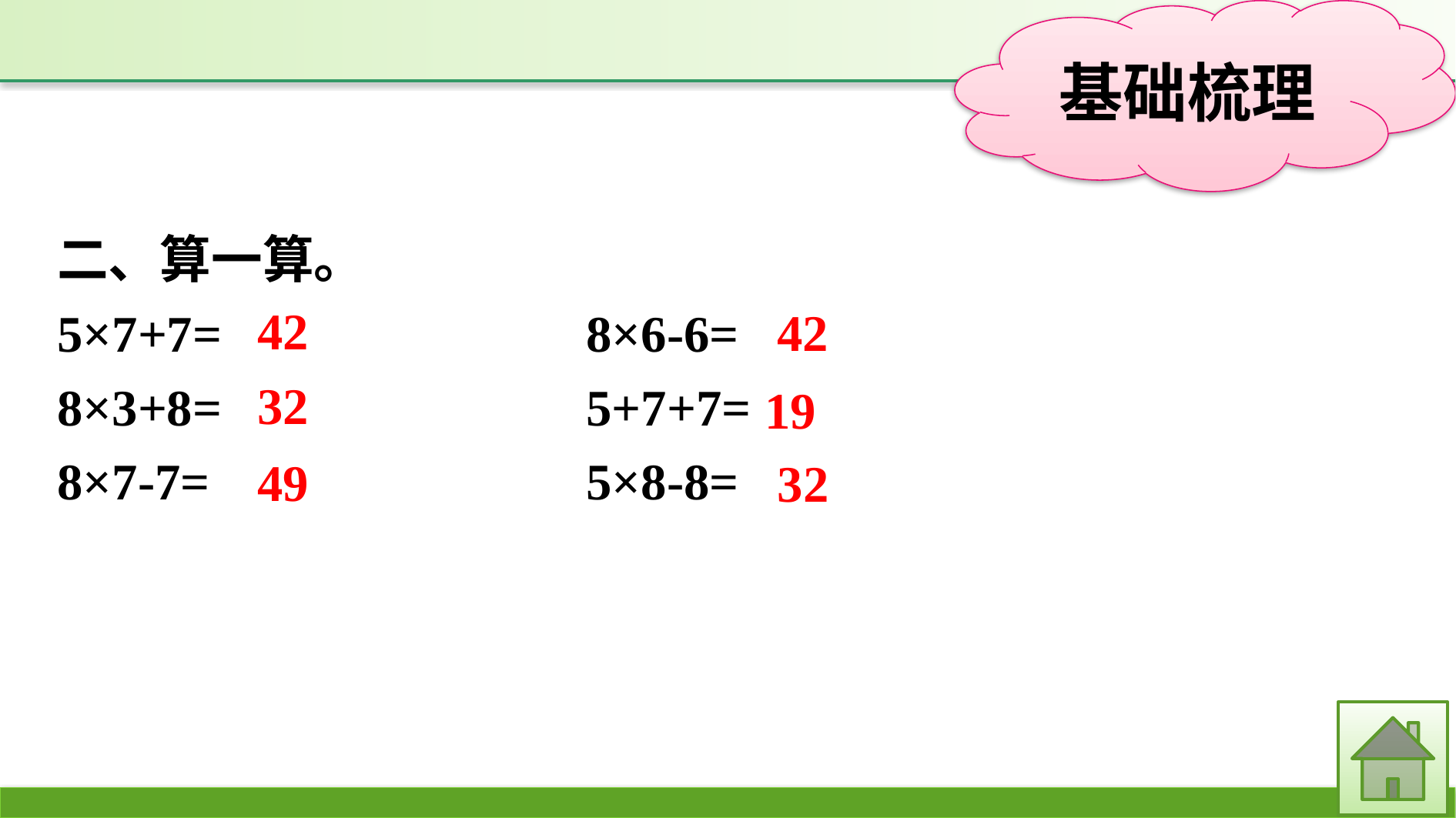

二、算一算。
5×7+7=　　　　　	8×6-6=
8×3+8=			5+7+7=
8×7-7=			5×8-8=
42
42
32
19
49
32